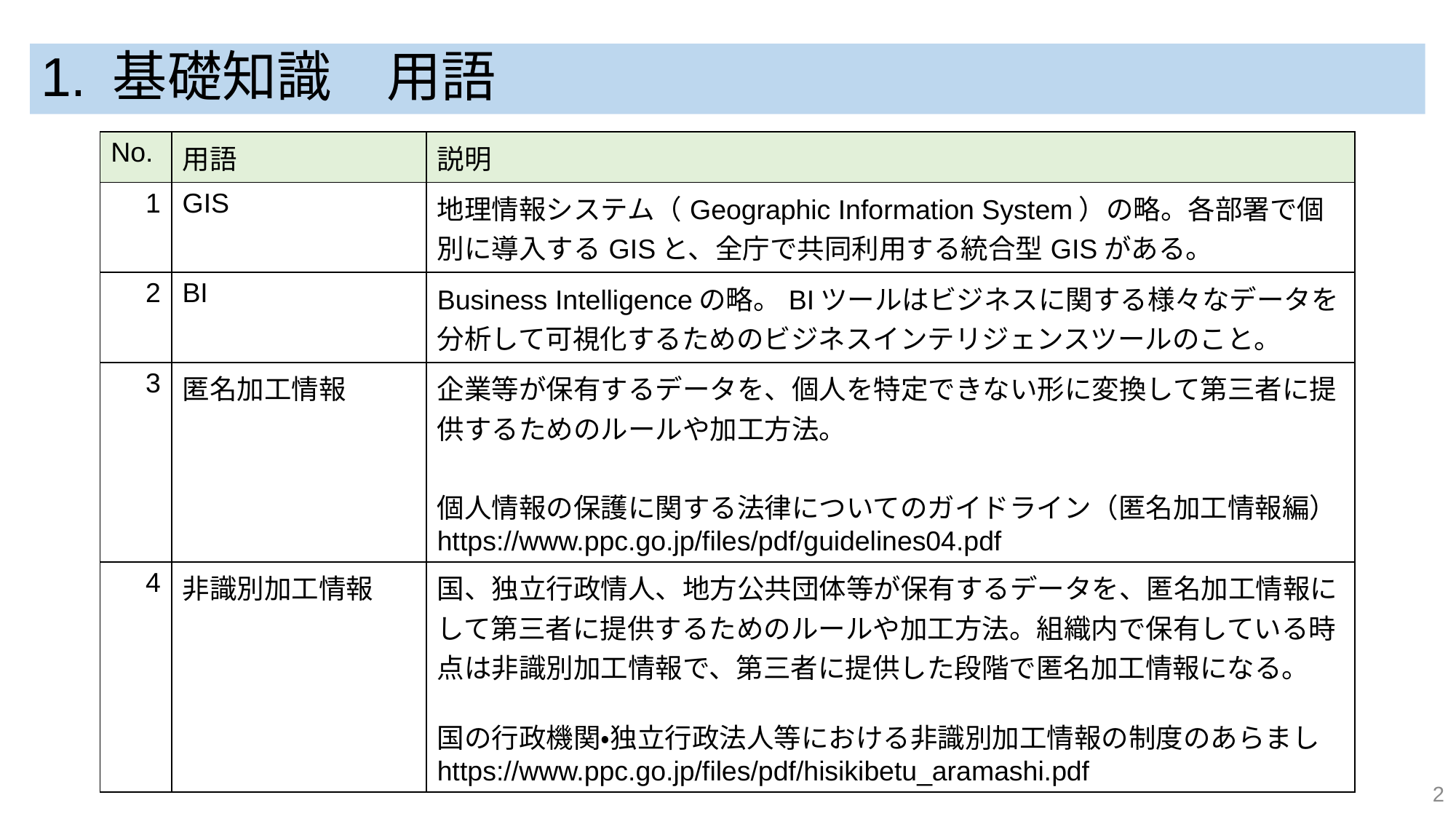

# 1. 基礎知識　用語
| No. | 用語 | 説明 |
| --- | --- | --- |
| 1 | GIS | 地理情報システム（Geographic Information System）の略。各部署で個別に導入するGISと、全庁で共同利用する統合型GISがある。 |
| 2 | BI | Business Intelligenceの略。BIツールはビジネスに関する様々なデータを分析して可視化するためのビジネスインテリジェンスツールのこと。 |
| 3 | 匿名加工情報 | 企業等が保有するデータを、個人を特定できない形に変換して第三者に提供するためのルールや加工方法。 個人情報の保護に関する法律についてのガイドライン（匿名加工情報編） https://www.ppc.go.jp/files/pdf/guidelines04.pdf |
| 4 | 非識別加工情報 | 国、独立行政情人、地方公共団体等が保有するデータを、匿名加工情報にして第三者に提供するためのルールや加工方法。組織内で保有している時点は非識別加工情報で、第三者に提供した段階で匿名加工情報になる。 国の行政機関・独立行政法人等における非識別加工情報の制度のあらまし https://www.ppc.go.jp/files/pdf/hisikibetu\_aramashi.pdf |
2